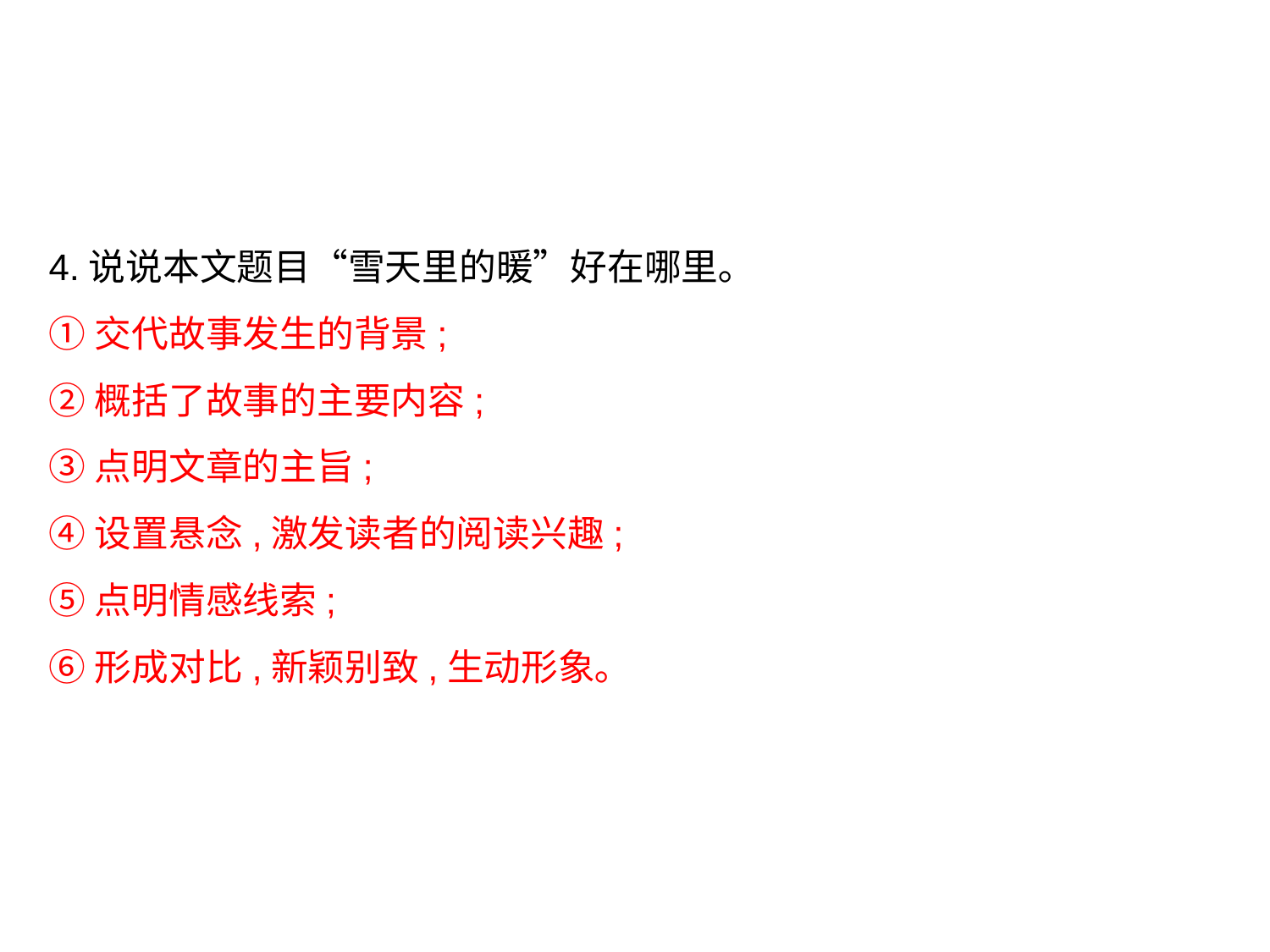

4.说说本文题目“雪天里的暖”好在哪里｡
①交代故事发生的背景;
②概括了故事的主要内容;
③点明文章的主旨;
④设置悬念,激发读者的阅读兴趣;
⑤点明情感线索;
⑥形成对比,新颖别致,生动形象｡